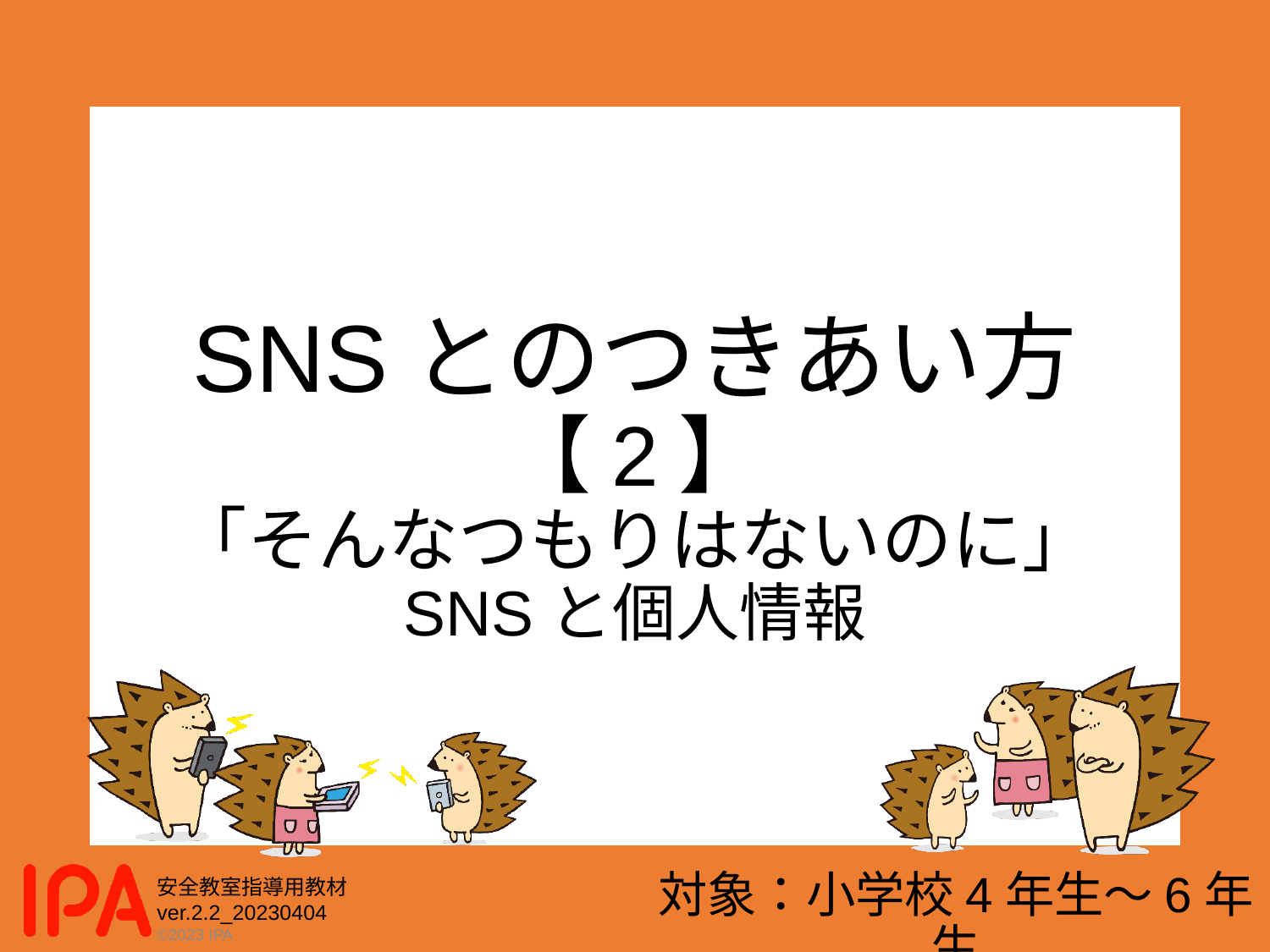

# SNSとのつきあい方【2】 「そんなつもりはないのに」 SNSと個人情報
対象：小学校4年生～6年生